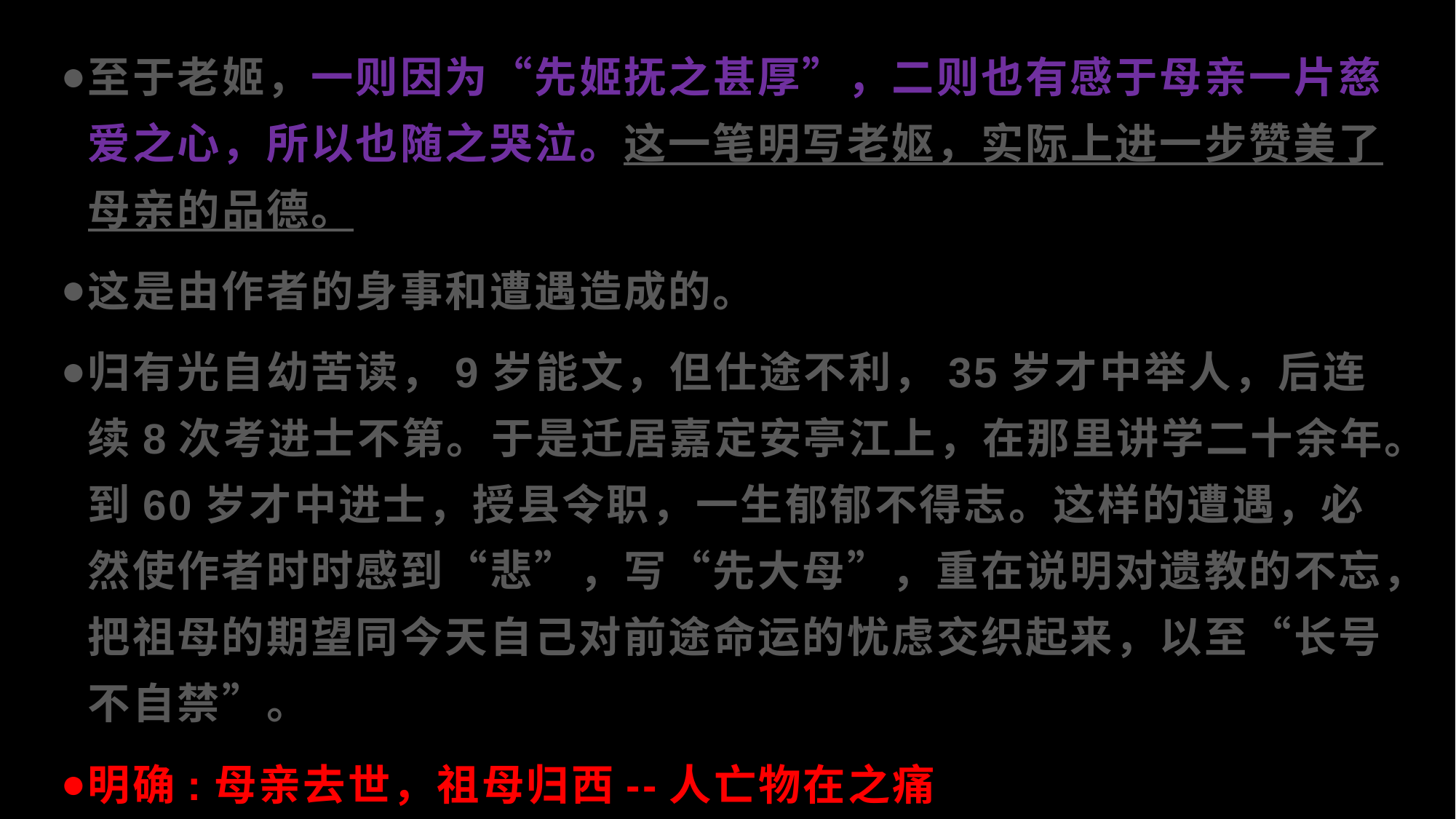

至于老姬，一则因为“先姬抚之甚厚”，二则也有感于母亲一片慈爱之心，所以也随之哭泣。这一笔明写老妪，实际上进一步赞美了母亲的品德。
这是由作者的身事和遭遇造成的。
归有光自幼苦读，9岁能文，但仕途不利，35岁才中举人，后连续8次考进士不第。于是迁居嘉定安亭江上，在那里讲学二十余年。到60岁才中进士，授县令职，一生郁郁不得志。这样的遭遇，必然使作者时时感到“悲”，写“先大母”，重在说明对遗教的不忘，把祖母的期望同今天自己对前途命运的忧虑交织起来，以至“长号不自禁”。
明确:母亲去世，祖母归西--人亡物在之痛